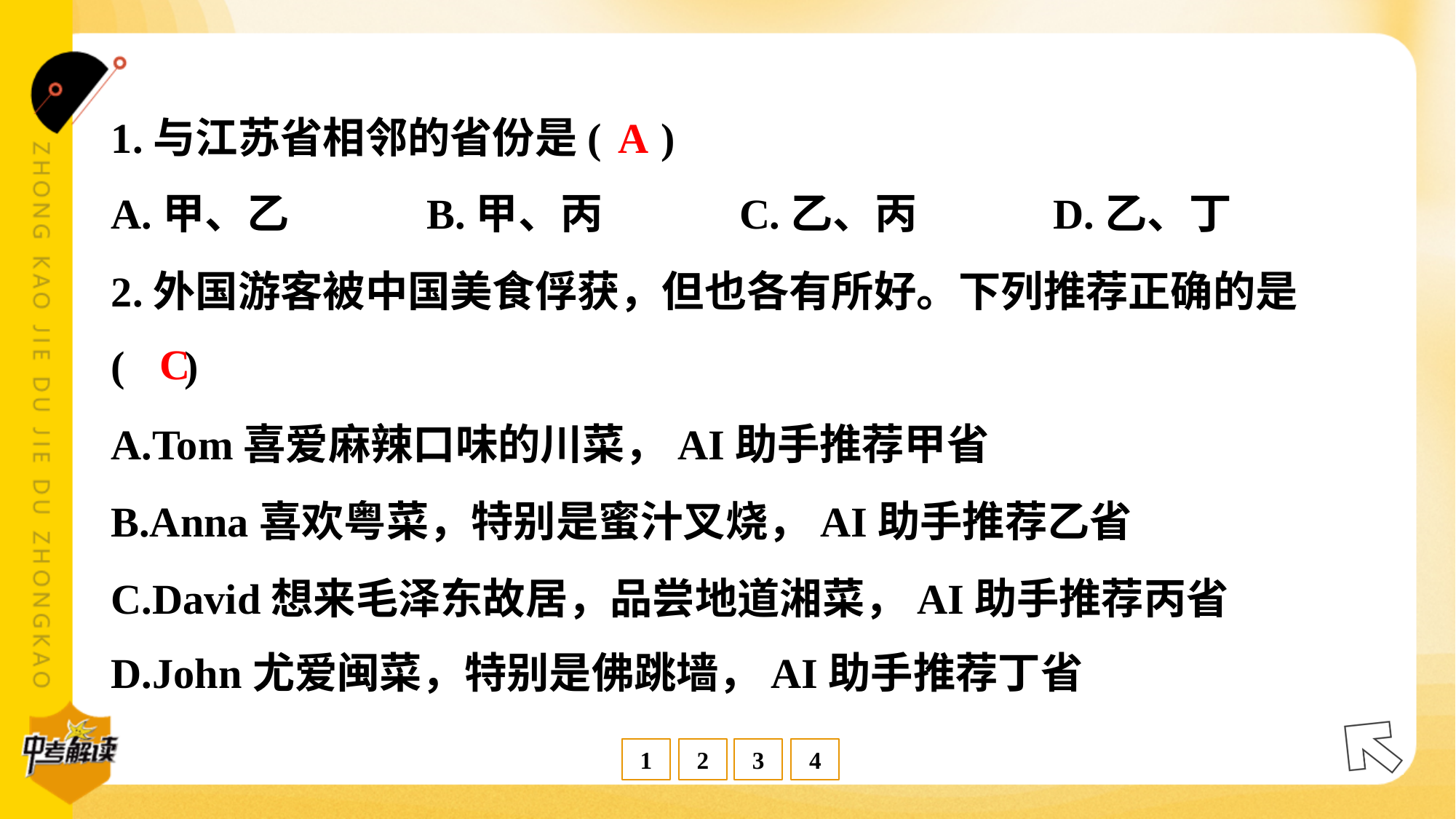

A
1.与江苏省相邻的省份是(     )
A.甲、乙	B.甲、丙	C.乙、丙	D.乙、丁
2.外国游客被中国美食俘获，但也各有所好。下列推荐正确的是
(     )
C
A.Tom喜爱麻辣口味的川菜，AI助手推荐甲省
B.Anna喜欢粤菜，特别是蜜汁叉烧，AI助手推荐乙省
C.David想来毛泽东故居，品尝地道湘菜，AI助手推荐丙省
D.John尤爱闽菜，特别是佛跳墙，AI助手推荐丁省